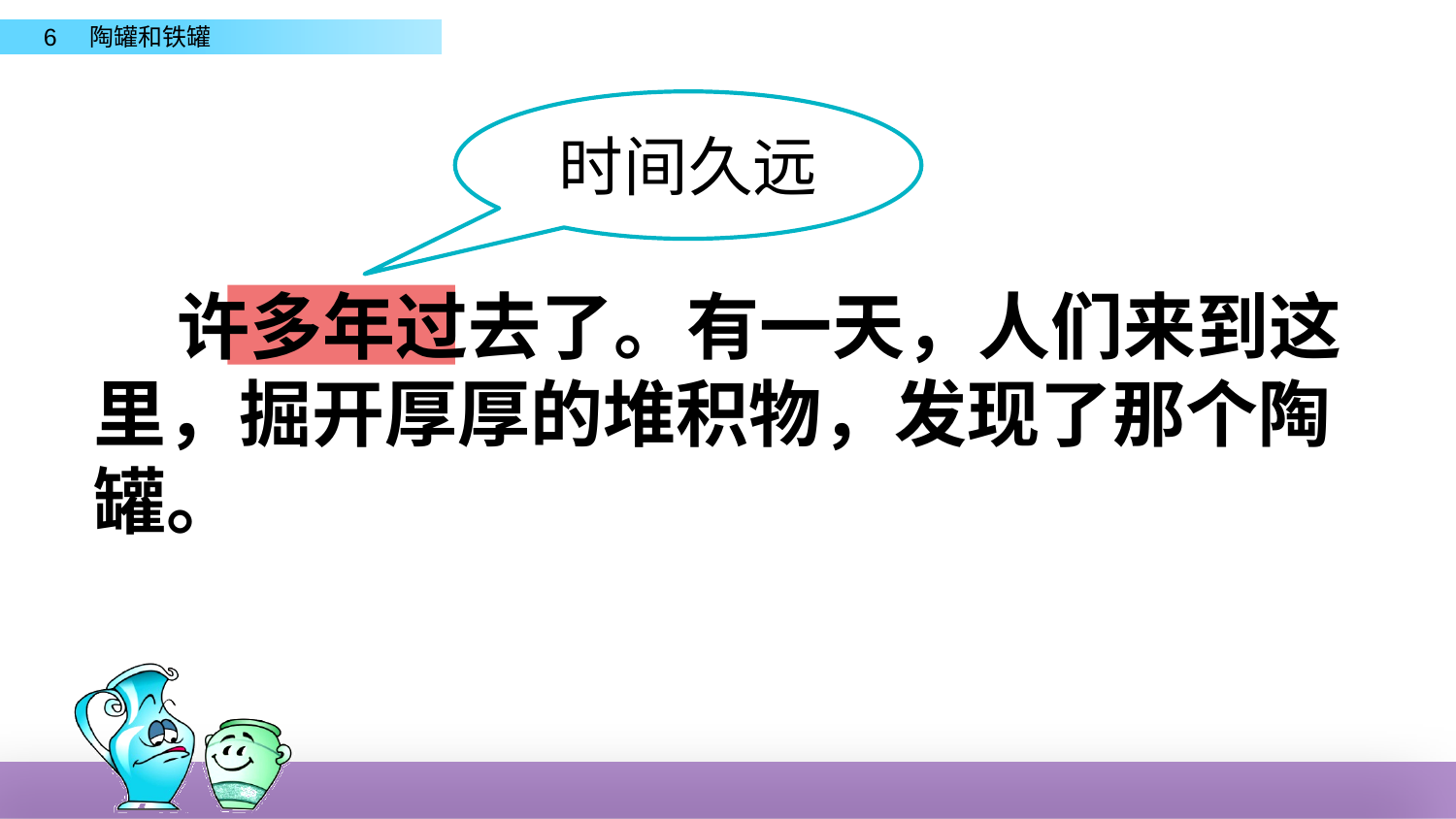

时间久远
    许多年过去了。有一天，人们来到这里，掘开厚厚的堆积物，发现了那个陶罐。